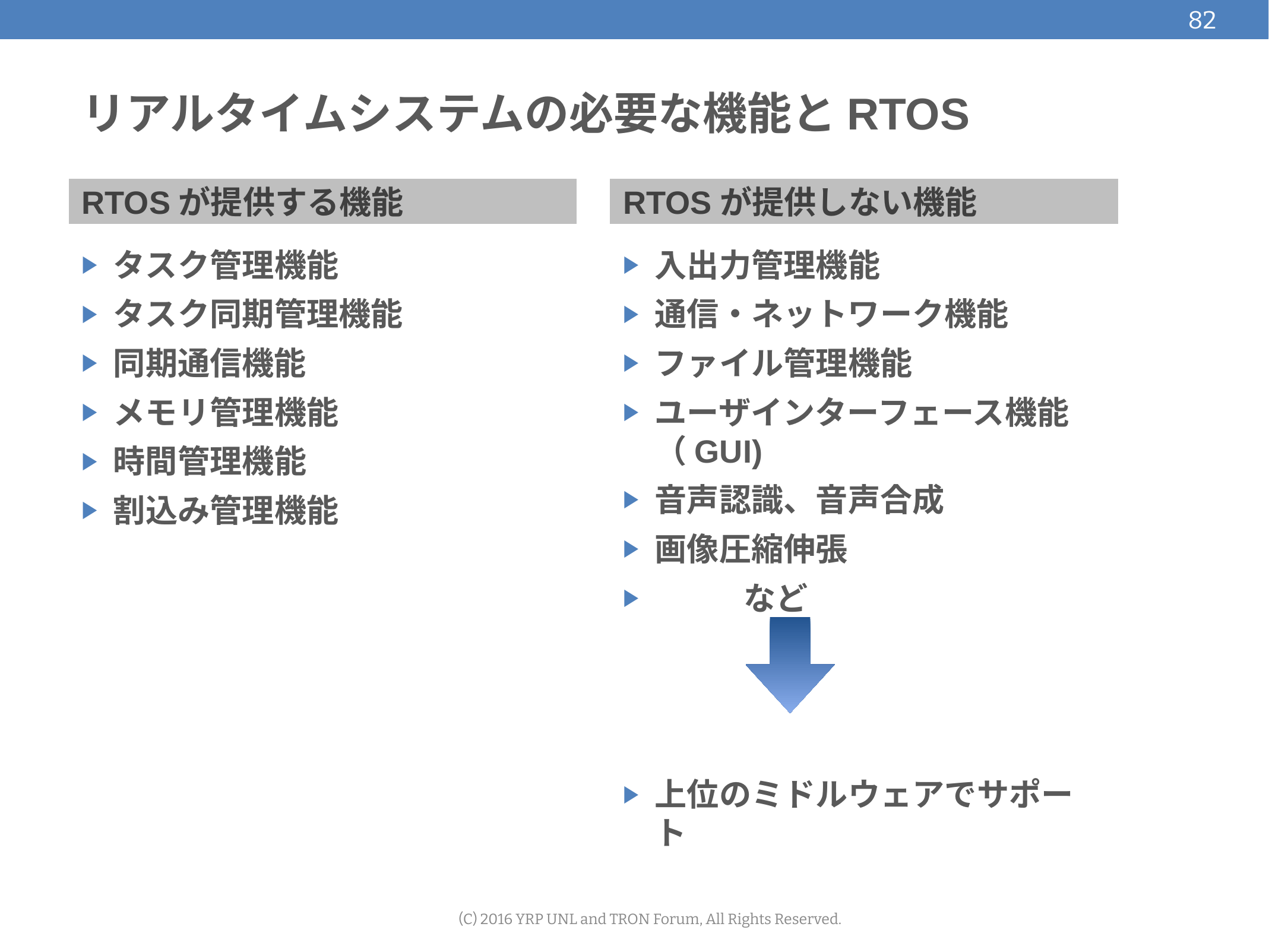

82
# リアルタイムシステムの必要な機能とRTOS
RTOSが提供する機能
RTOSが提供しない機能
タスク管理機能
タスク同期管理機能
同期通信機能
メモリ管理機能
時間管理機能
割込み管理機能

入出力管理機能
通信・ネットワーク機能
ファイル管理機能
ユーザインターフェース機能（GUI)
音声認識、音声合成
画像圧縮伸張
	など

上位のミドルウェアでサポート

(C) 2016 YRP UNL and TRON Forum, All Rights Reserved.